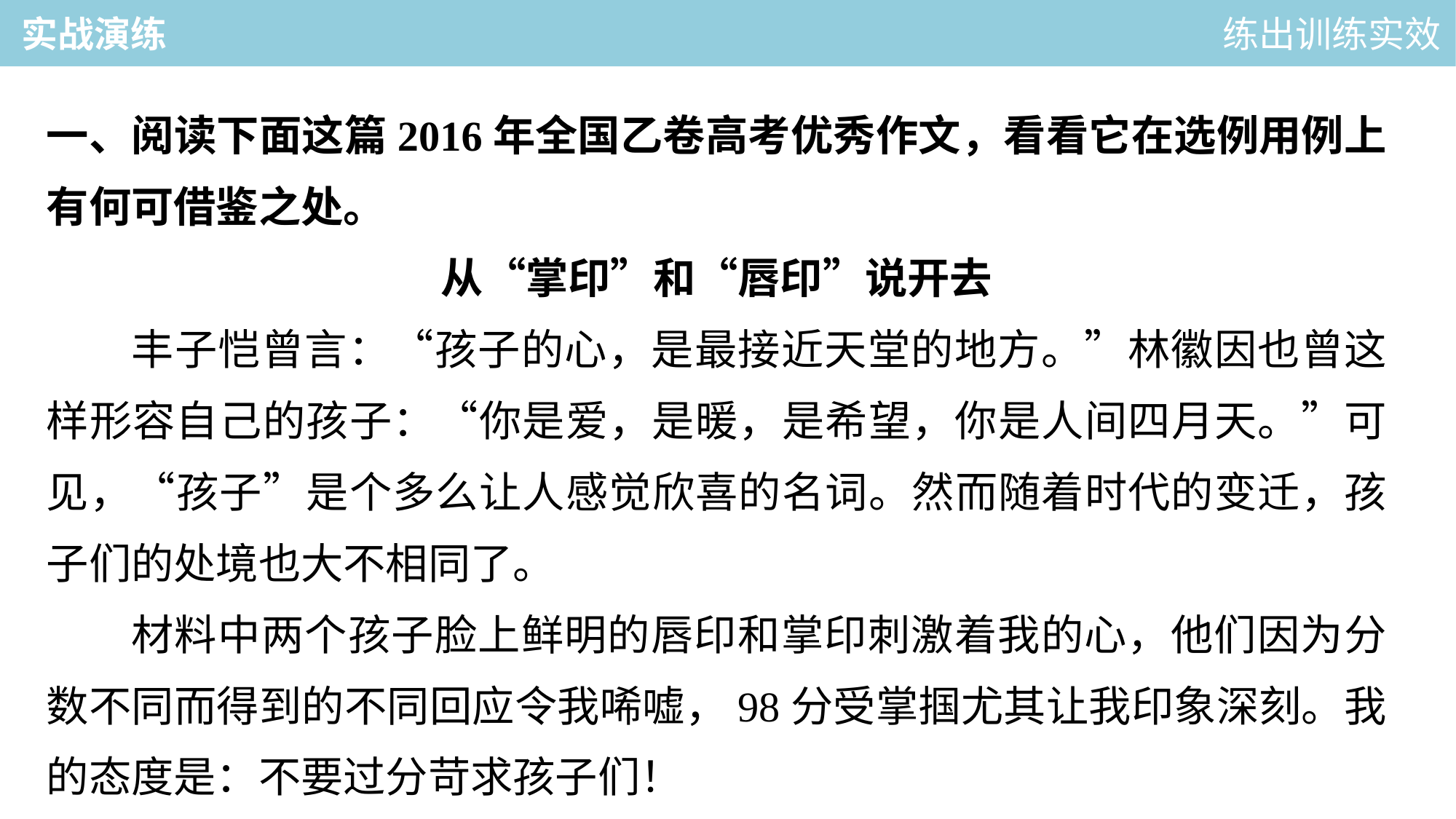

实战演练										练出训练实效
一、阅读下面这篇2016年全国乙卷高考优秀作文，看看它在选例用例上有何可借鉴之处。
从“掌印”和“唇印”说开去
丰子恺曾言：“孩子的心，是最接近天堂的地方。”林徽因也曾这样形容自己的孩子：“你是爱，是暖，是希望，你是人间四月天。”可见，“孩子”是个多么让人感觉欣喜的名词。然而随着时代的变迁，孩子们的处境也大不相同了。
材料中两个孩子脸上鲜明的唇印和掌印刺激着我的心，他们因为分数不同而得到的不同回应令我唏嘘，98分受掌掴尤其让我印象深刻。我的态度是：不要过分苛求孩子们！